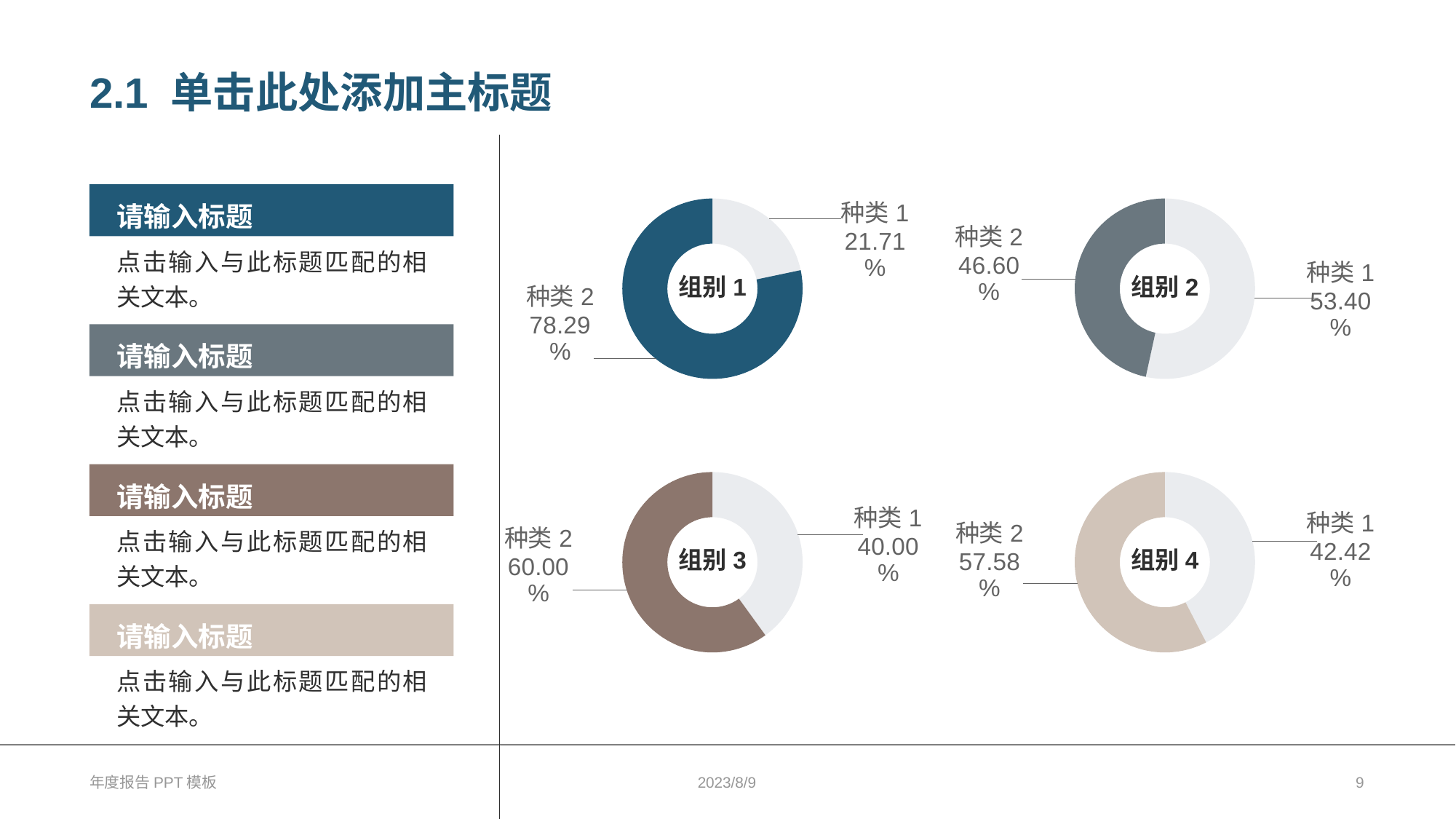

# 2.1 单击此处添加主标题

### Chart

| Category | 组别1 |
|---|---|
| 种类1 | 33.0 |
| 种类2 | 119.0 |
组别1

### Chart

| Category | 组别2 |
|---|---|
| 种类1 | 55.0 |
| 种类2 | 48.0 |
组别2
请输入标题
点击输入与此标题匹配的相关文本。

请输入标题
点击输入与此标题匹配的相关文本。

### Chart

| Category | 组别3 |
|---|---|
| 种类1 | 44.0 |
| 种类2 | 66.0 |
组别3

### Chart

| Category | 组别4 |
|---|---|
| 种类1 | 56.0 |
| 种类2 | 76.0 |
组别4
请输入标题
点击输入与此标题匹配的相关文本。

请输入标题
点击输入与此标题匹配的相关文本。

年度报告PPT模板
2023/8/9
9